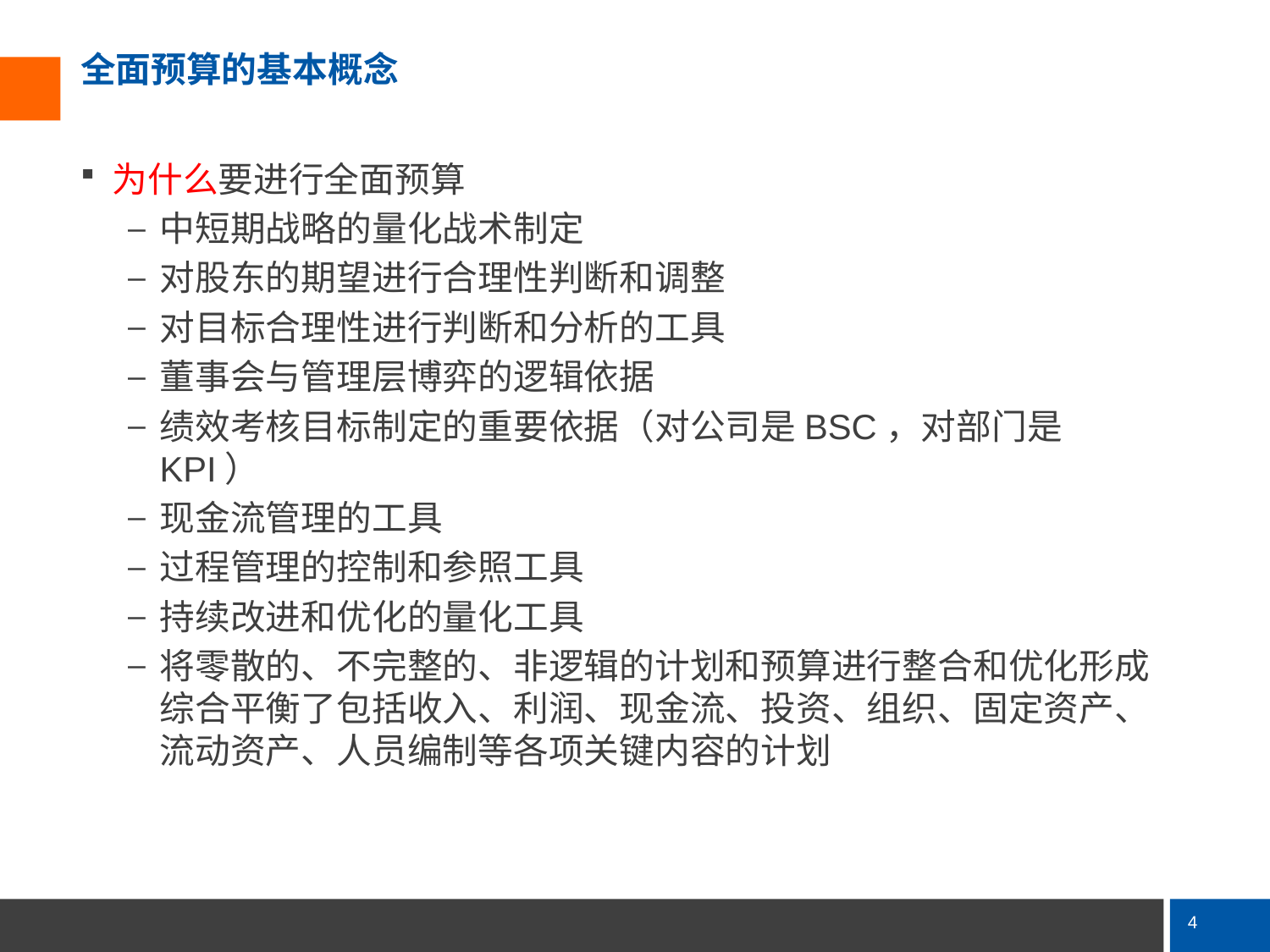

# 全面预算的基本概念
为什么要进行全面预算
中短期战略的量化战术制定
对股东的期望进行合理性判断和调整
对目标合理性进行判断和分析的工具
董事会与管理层博弈的逻辑依据
绩效考核目标制定的重要依据（对公司是BSC，对部门是KPI）
现金流管理的工具
过程管理的控制和参照工具
持续改进和优化的量化工具
将零散的、不完整的、非逻辑的计划和预算进行整合和优化形成综合平衡了包括收入、利润、现金流、投资、组织、固定资产、流动资产、人员编制等各项关键内容的计划